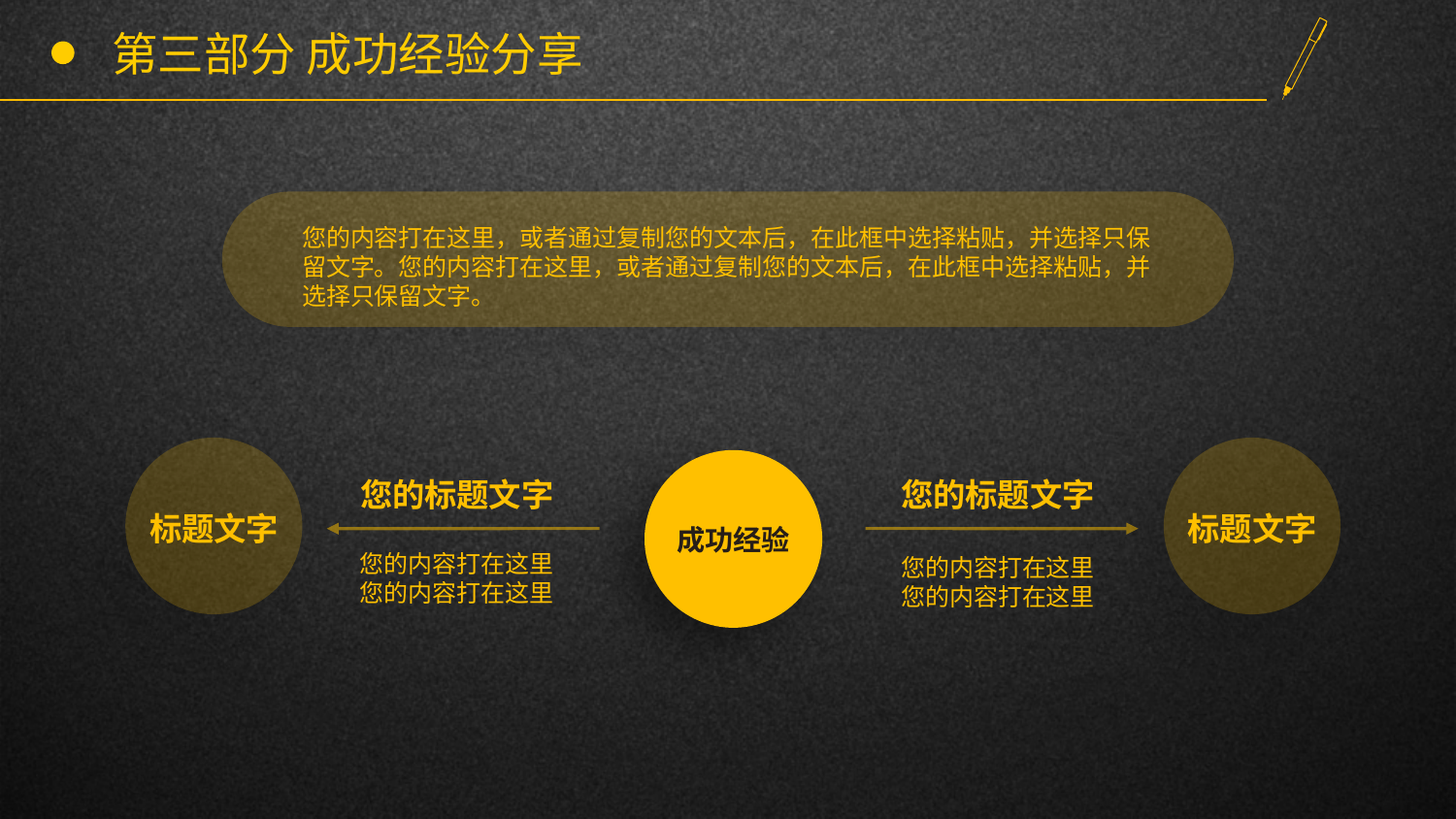

# 第三部分 成功经验分享

您的内容打在这里，或者通过复制您的文本后，在此框中选择粘贴，并选择只保留文字。您的内容打在这里，或者通过复制您的文本后，在此框中选择粘贴，并选择只保留文字。

标题文字

标题文字
您的标题文字
您的标题文字
成功经验

您的内容打在这里
您的内容打在这里
您的内容打在这里
您的内容打在这里